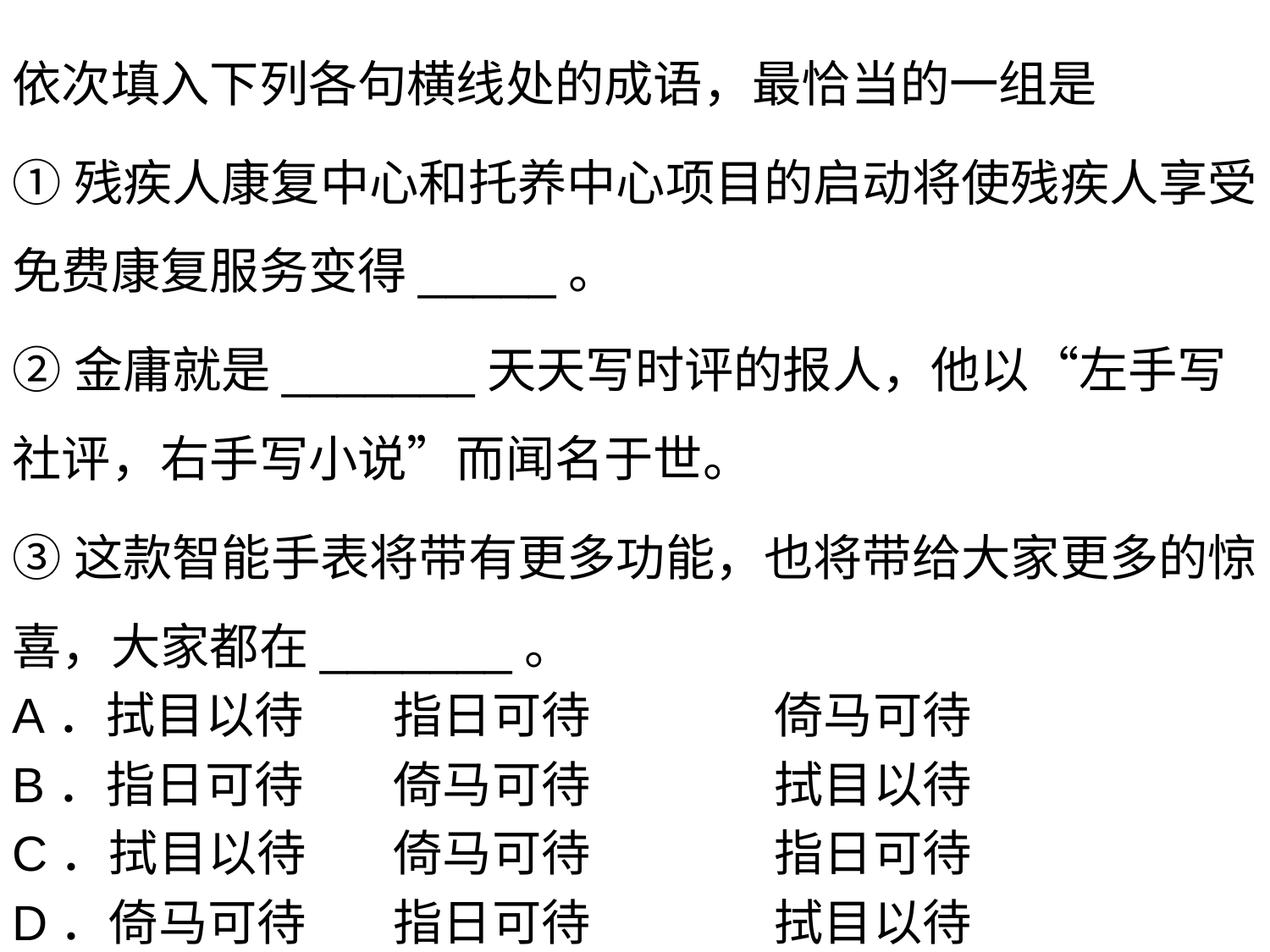

依次填入下列各句横线处的成语，最恰当的一组是
①残疾人康复中心和托养中心项目的启动将使残疾人享受免费康复服务变得_____。
②金庸就是_______天天写时评的报人，他以“左手写社评，右手写小说”而闻名于世。
③这款智能手表将带有更多功能，也将带给大家更多的惊喜，大家都在_______。
A．拭目以待   	指日可待   		倚马可待
B．指日可待    	倚马可待    		拭目以待
C．拭目以待   	倚马可待   		指日可待
D．倚马可待    	指日可待    		拭目以待